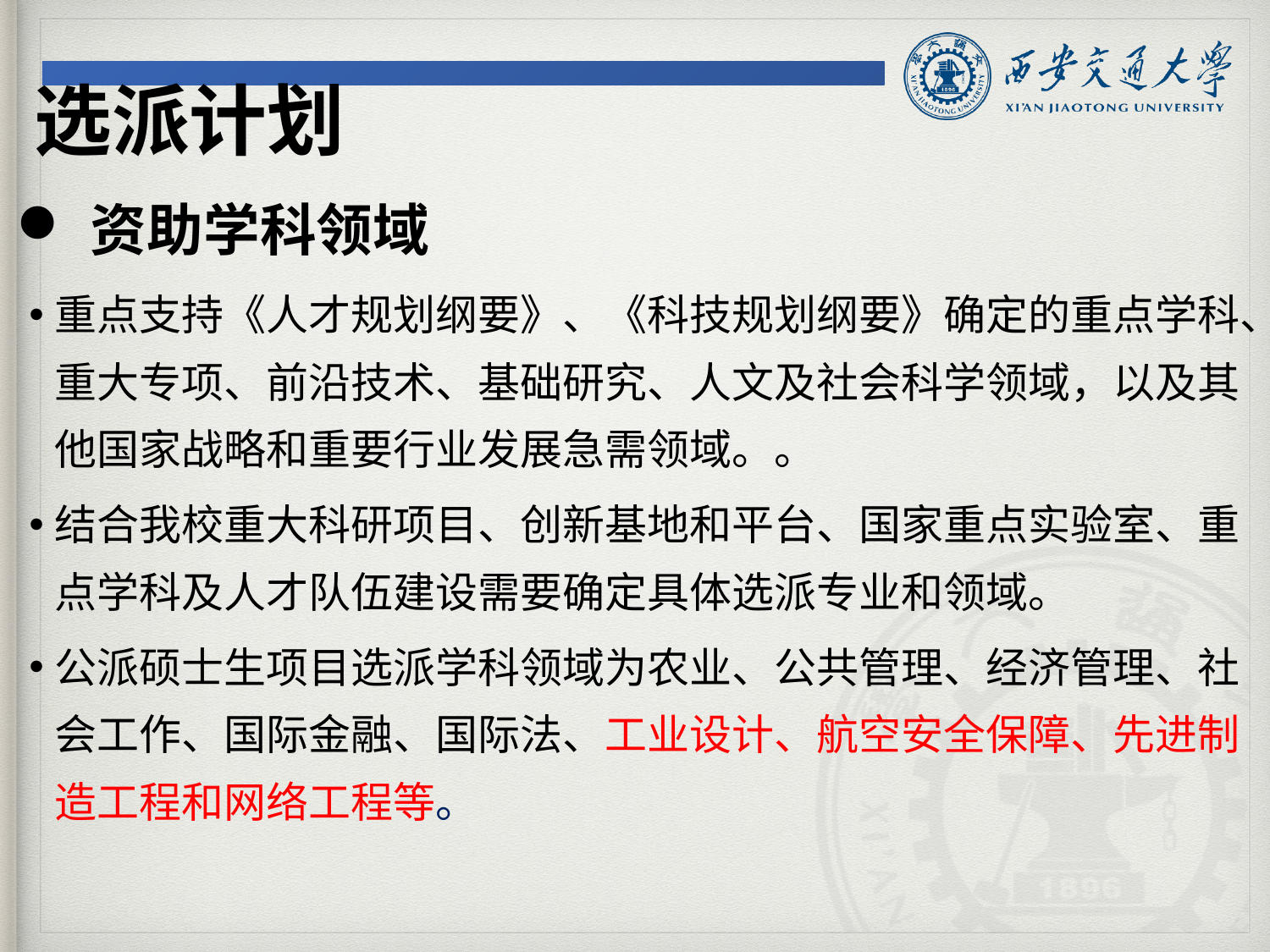

选派计划
资助学科领域
重点支持《人才规划纲要》、《科技规划纲要》确定的重点学科、重大专项、前沿技术、基础研究、人文及社会科学领域，以及其他国家战略和重要行业发展急需领域。。
结合我校重大科研项目、创新基地和平台、国家重点实验室、重点学科及人才队伍建设需要确定具体选派专业和领域。
公派硕士生项目选派学科领域为农业、公共管理、经济管理、社会工作、国际金融、国际法、工业设计、航空安全保障、先进制造工程和网络工程等。